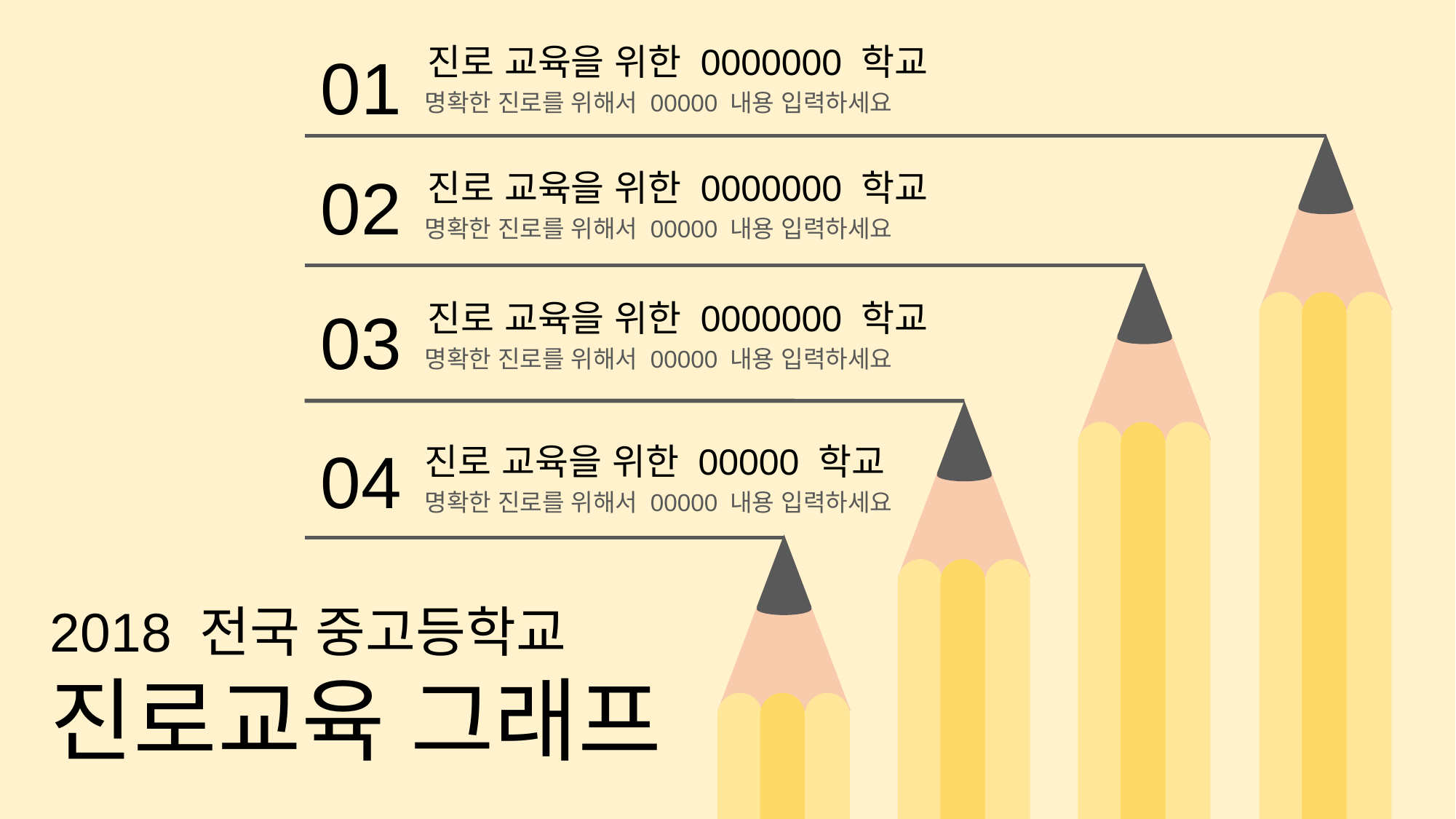

진로 교육을 위한 0000000 학교
01
명확한 진로를 위해서 00000 내용 입력하세요

02
진로 교육을 위한 0000000 학교
명확한 진로를 위해서 00000 내용 입력하세요

진로 교육을 위한 0000000 학교
03
명확한 진로를 위해서 00000 내용 입력하세요

04
진로 교육을 위한 00000 학교
명확한 진로를 위해서 00000 내용 입력하세요

2018 전국 중고등학교
진로교육 그래프